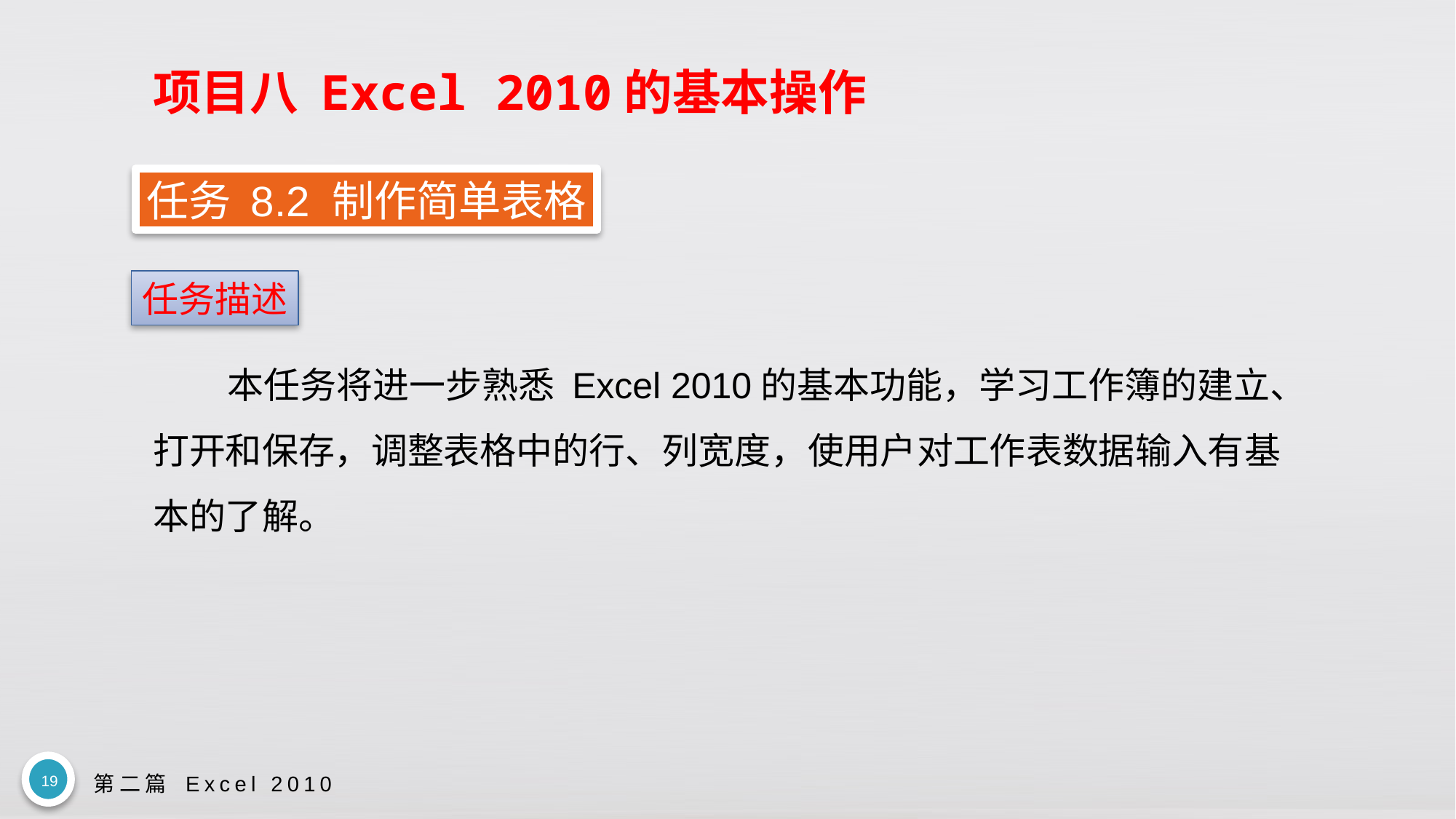

# 项目八 Excel 2010的基本操作
任务 8.2 制作简单表格
任务描述
本任务将进一步熟悉 Excel 2010的基本功能，学习工作簿的建立、打开和保存，调整表格中的行、列宽度，使用户对工作表数据输入有基本的了解。
19